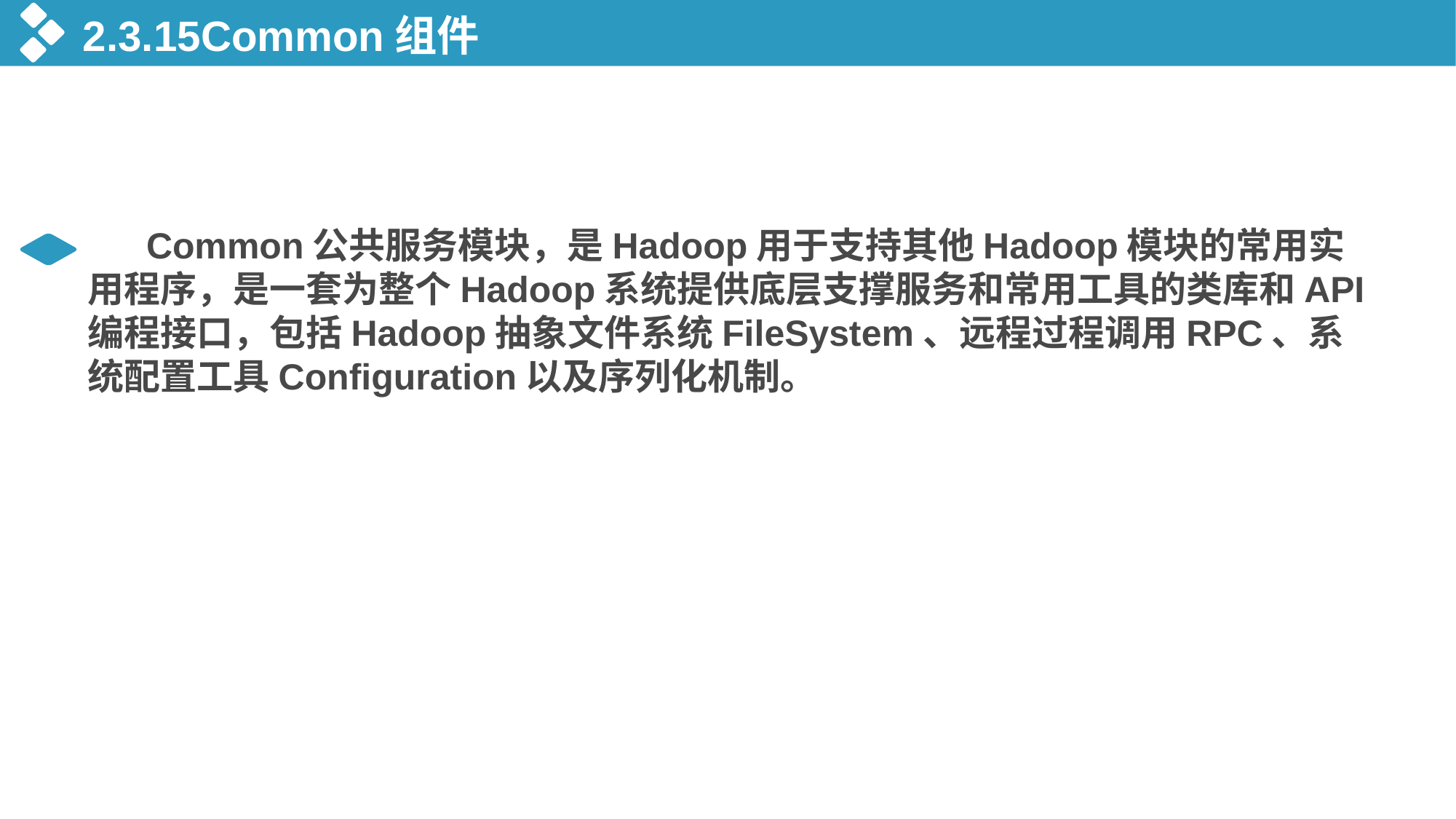

2.3.15Common组件
       Common公共服务模块，是Hadoop用于支持其他Hadoop模块的常用实用程序，是一套为整个Hadoop系统提供底层支撑服务和常用工具的类库和API编程接口，包括Hadoop抽象文件系统FileSystem、远程过程调用RPC、系统配置工具Configuration以及序列化机制。